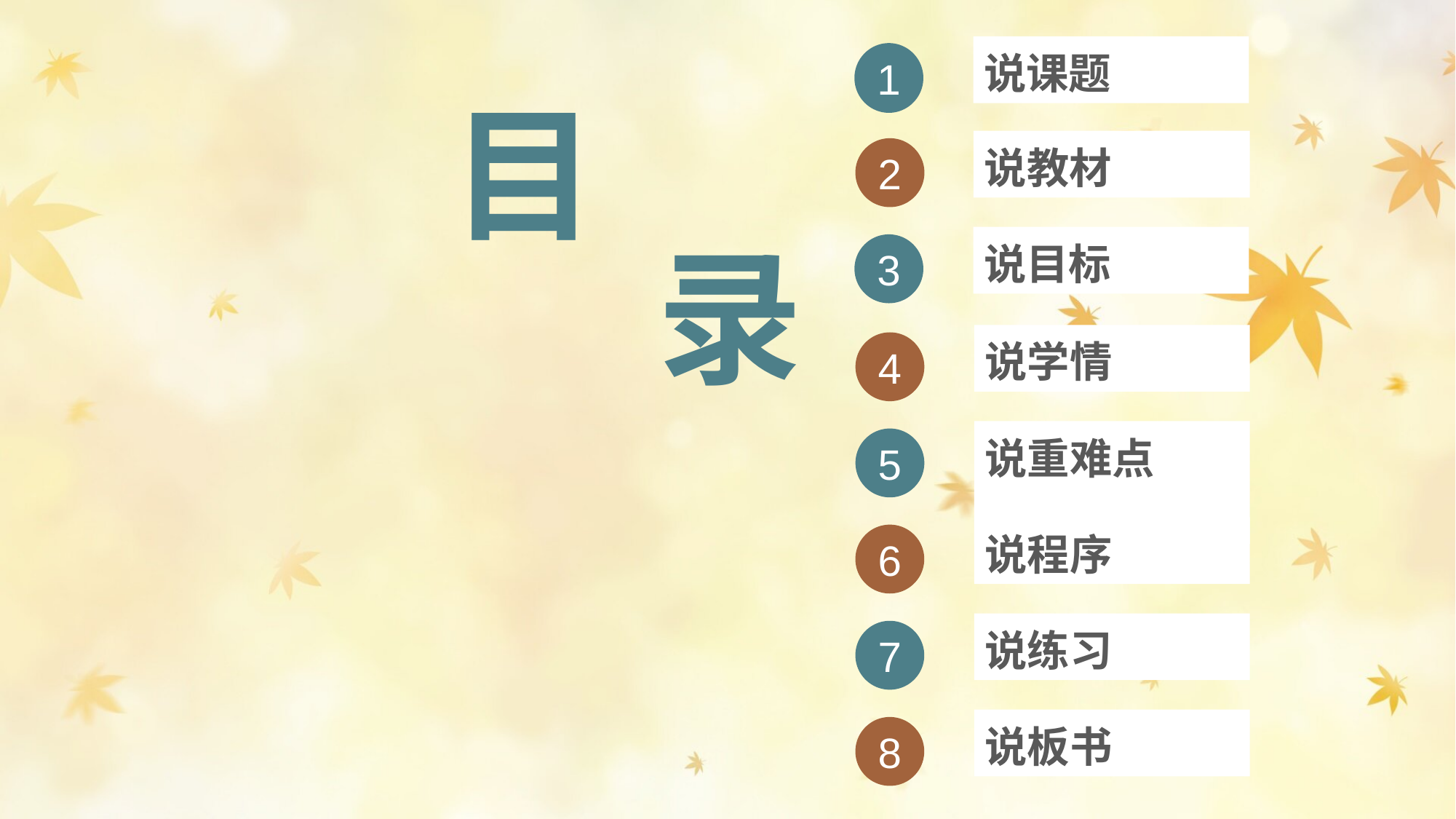

说课题
1
目
说教材
2
录
说目标
3
说学情
4
说重难点

5
说程序
6
说练习
7
说板书
8